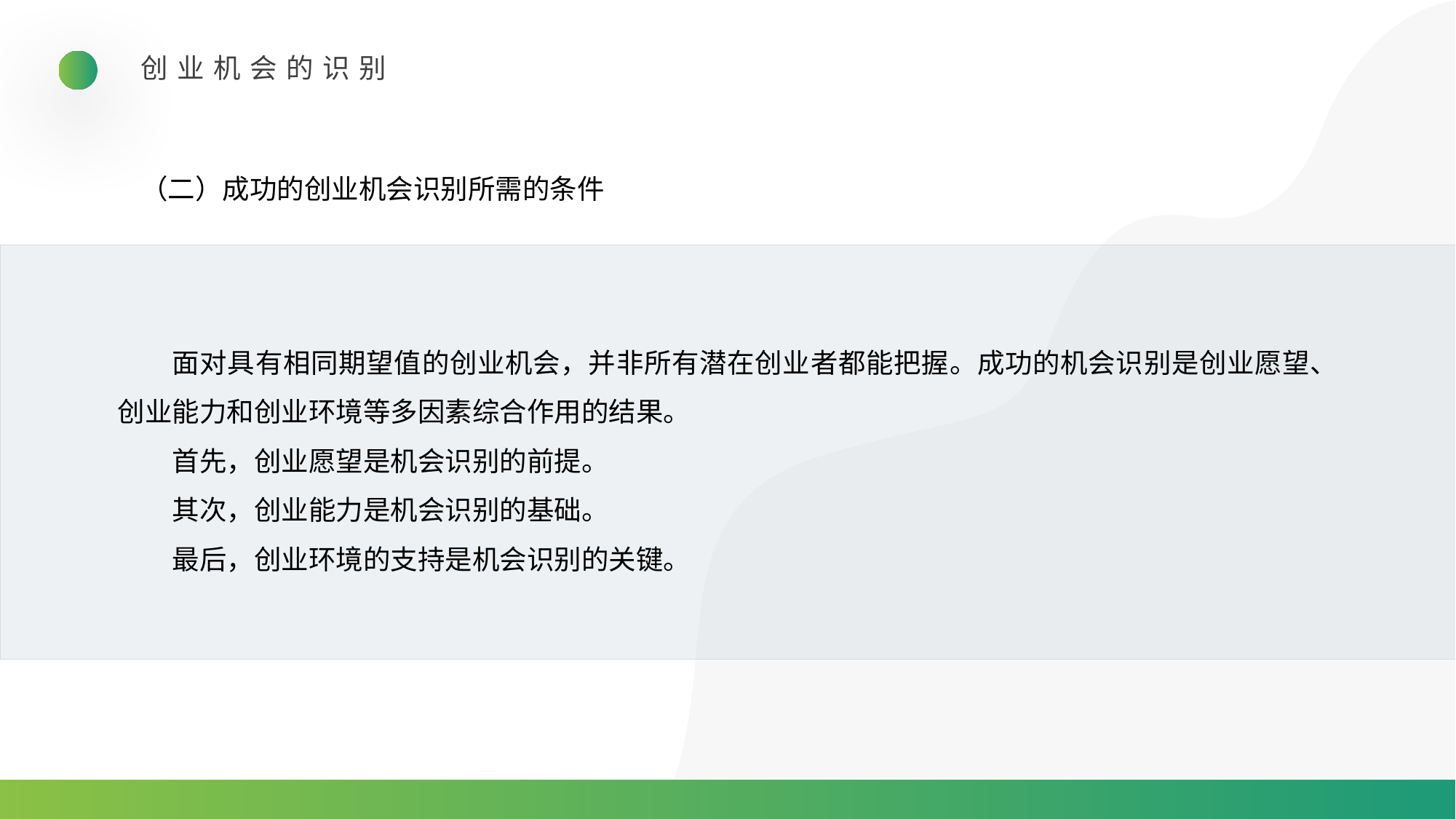

创业机会的识别
（二）成功的创业机会识别所需的条件

面对具有相同期望值的创业机会，并非所有潜在创业者都能把握。成功的机会识别是创业愿望、创业能力和创业环境等多因素综合作用的结果。
首先，创业愿望是机会识别的前提。
其次，创业能力是机会识别的基础。
最后，创业环境的支持是机会识别的关键。